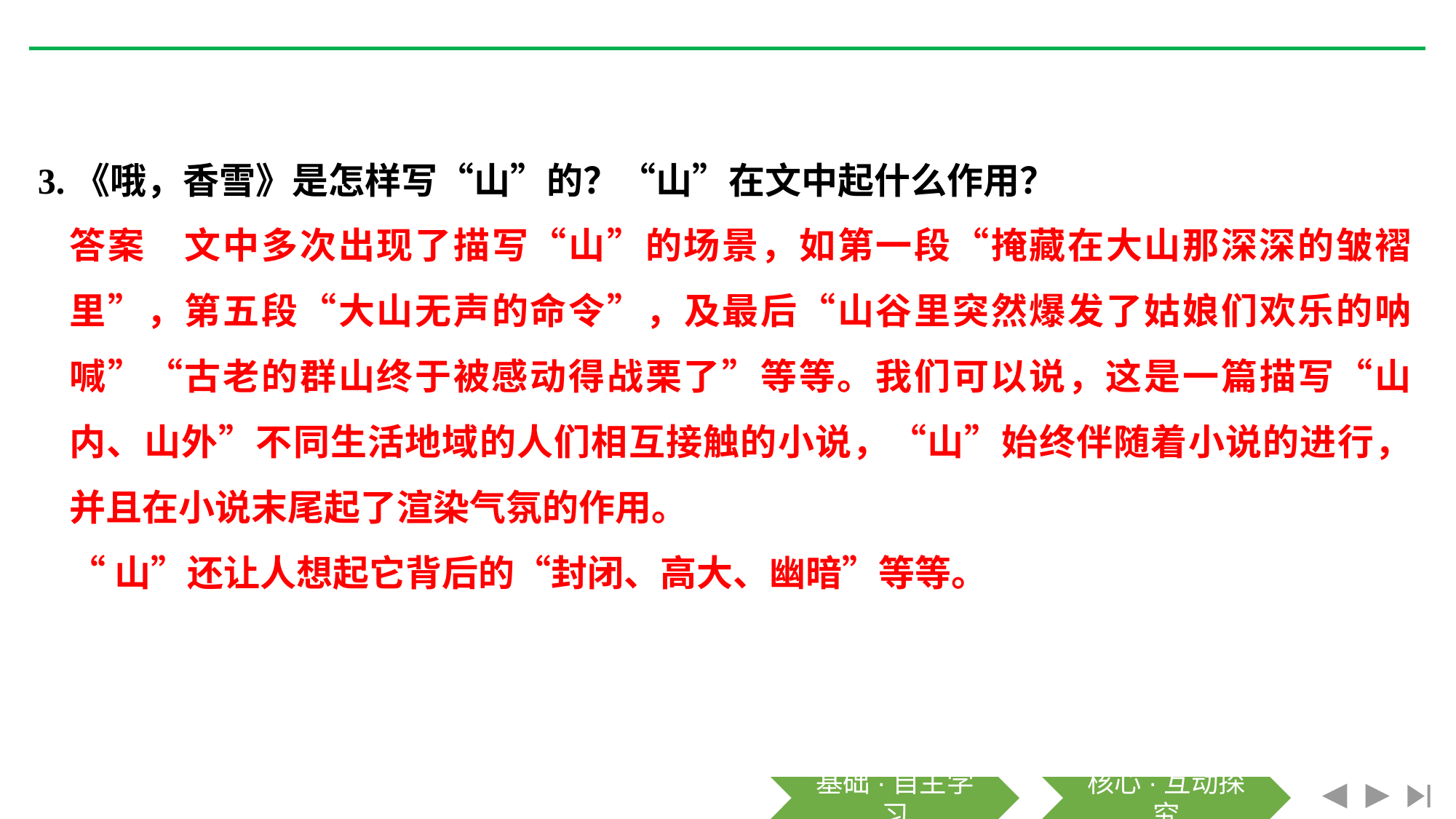

3.《哦，香雪》是怎样写“山”的？“山”在文中起什么作用？
答案　文中多次出现了描写“山”的场景，如第一段“掩藏在大山那深深的皱褶里”，第五段“大山无声的命令”，及最后“山谷里突然爆发了姑娘们欢乐的呐喊”“古老的群山终于被感动得战栗了”等等。我们可以说，这是一篇描写“山内、山外”不同生活地域的人们相互接触的小说，“山”始终伴随着小说的进行，并且在小说末尾起了渲染气氛的作用。
“山”还让人想起它背后的“封闭、高大、幽暗”等等。